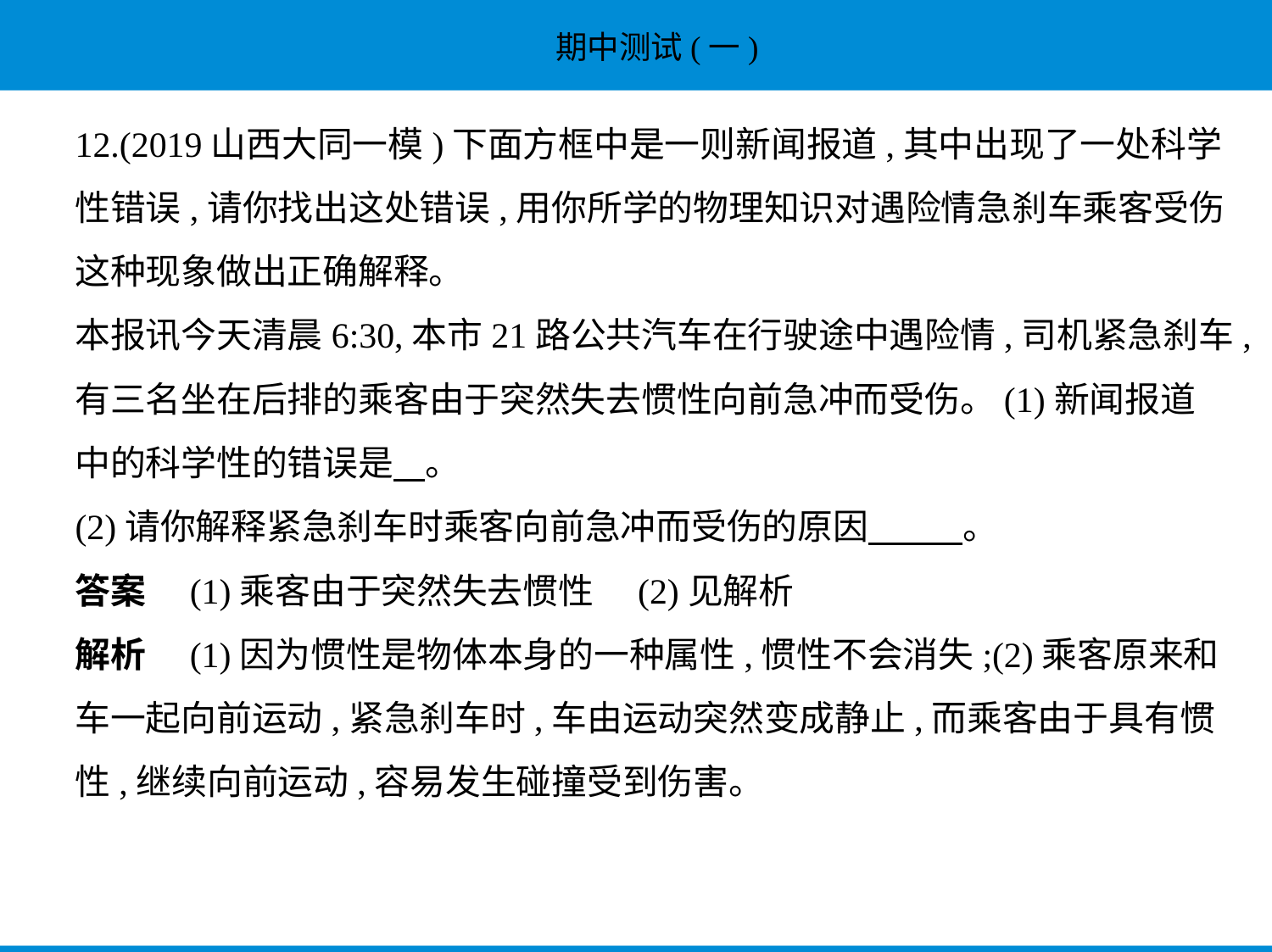

12.(2019山西大同一模)下面方框中是一则新闻报道,其中出现了一处科学
性错误,请你找出这处错误,用你所学的物理知识对遇险情急刹车乘客受伤
这种现象做出正确解释。
本报讯今天清晨6:30,本市21路公共汽车在行驶途中遇险情,司机紧急刹车,
有三名坐在后排的乘客由于突然失去惯性向前急冲而受伤。(1)新闻报道
中的科学性的错误是    。
(2)请你解释紧急刹车时乘客向前急冲而受伤的原因            。
答案　(1)乘客由于突然失去惯性　(2)见解析
解析　(1)因为惯性是物体本身的一种属性,惯性不会消失;(2)乘客原来和
车一起向前运动,紧急刹车时,车由运动突然变成静止,而乘客由于具有惯
性,继续向前运动,容易发生碰撞受到伤害。